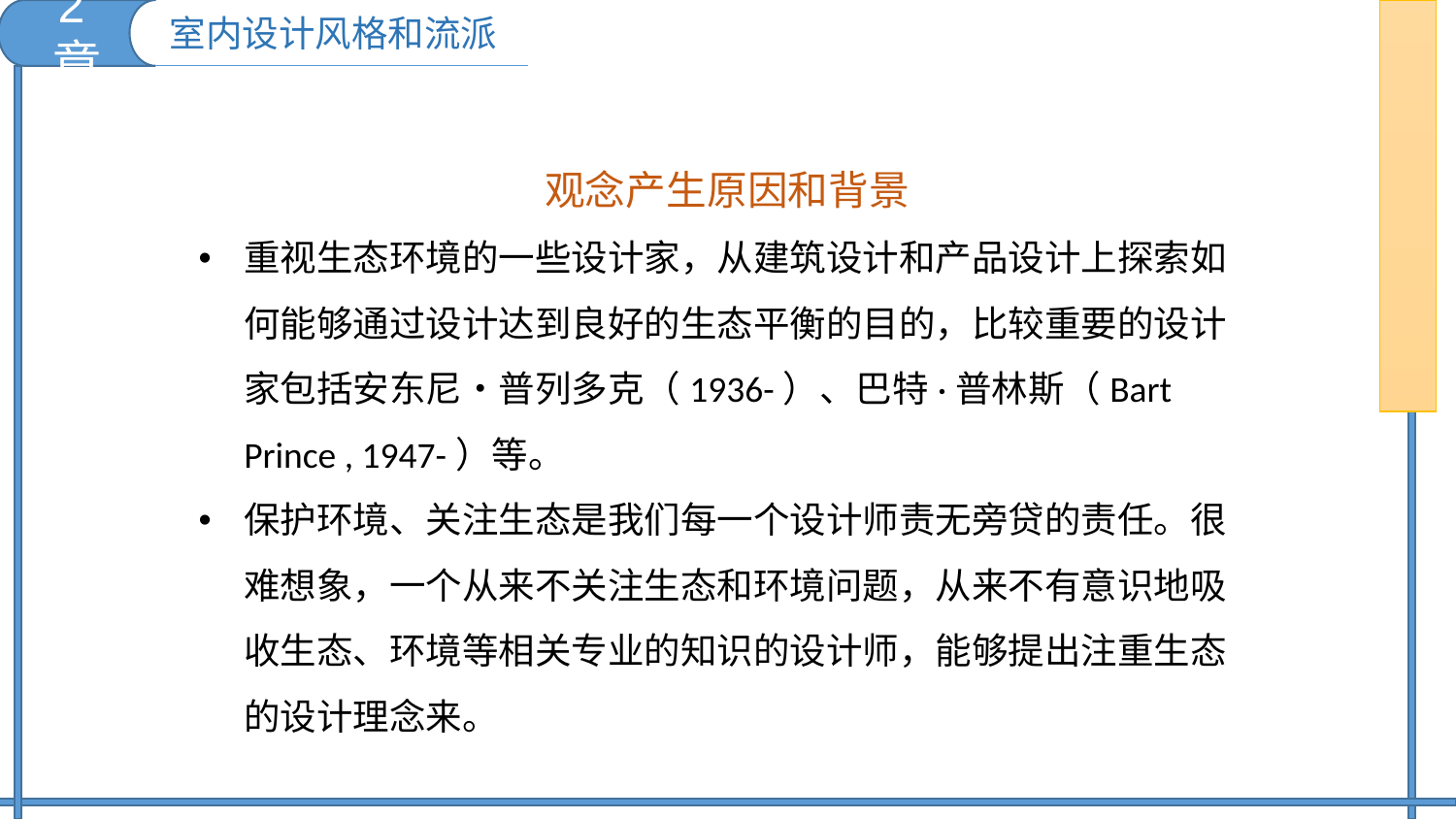

2章

室内设计风格和流派

观念产生原因和背景
重视生态环境的一些设计家，从建筑设计和产品设计上探索如何能够通过设计达到良好的生态平衡的目的，比较重要的设计家包括安东尼•普列多克（1936-）、巴特·普林斯（Bart Prince , 1947-）等。
保护环境、关注生态是我们每一个设计师责无旁贷的责任。很难想象，一个从来不关注生态和环境问题，从来不有意识地吸收生态、环境等相关专业的知识的设计师，能够提出注重生态的设计理念来。